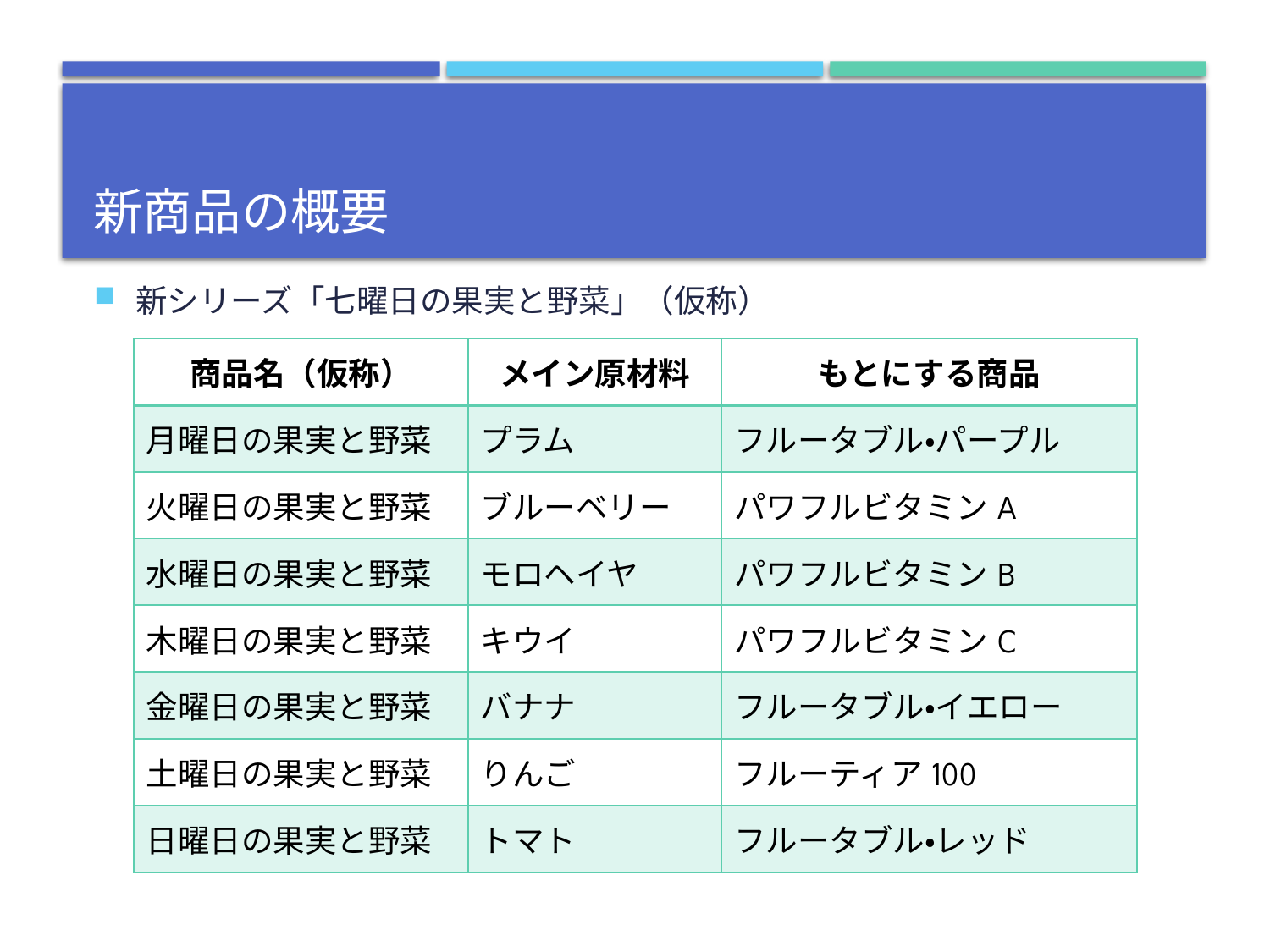

# 新商品の概要
新シリーズ「七曜日の果実と野菜」（仮称）
| 商品名（仮称） | メイン原材料 | もとにする商品 |
| --- | --- | --- |
| 月曜日の果実と野菜 | プラム | フルータブル・パープル |
| 火曜日の果実と野菜 | ブルーベリー | パワフルビタミンA |
| 水曜日の果実と野菜 | モロヘイヤ | パワフルビタミンB |
| 木曜日の果実と野菜 | キウイ | パワフルビタミンC |
| 金曜日の果実と野菜 | バナナ | フルータブル・イエロー |
| 土曜日の果実と野菜 | りんご | フルーティア100 |
| 日曜日の果実と野菜 | トマト | フルータブル・レッド |